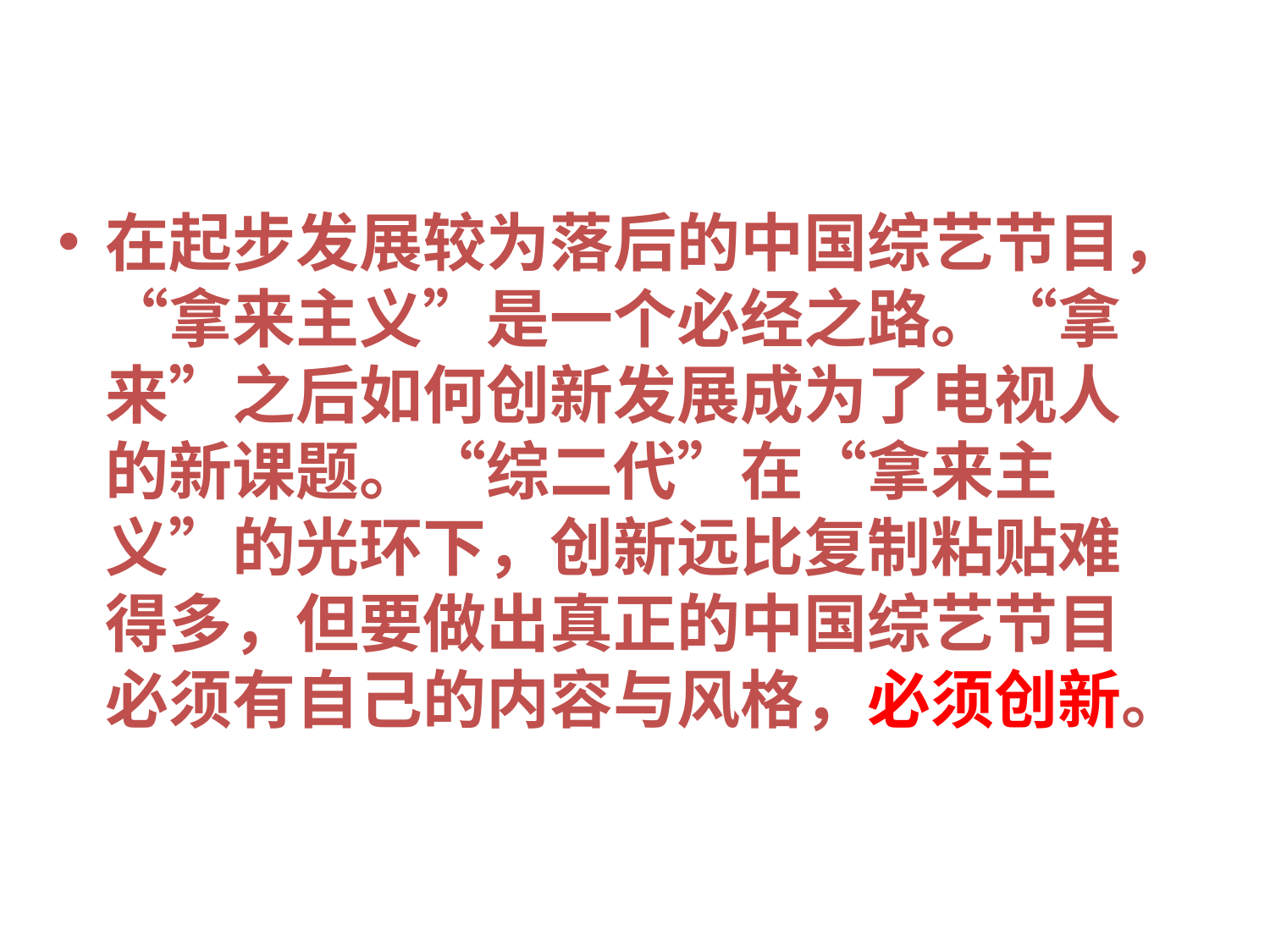

在起步发展较为落后的中国综艺节目，“拿来主义”是一个必经之路。“拿来”之后如何创新发展成为了电视人的新课题。“综二代”在“拿来主义”的光环下，创新远比复制粘贴难得多，但要做出真正的中国综艺节目必须有自己的内容与风格，必须创新。